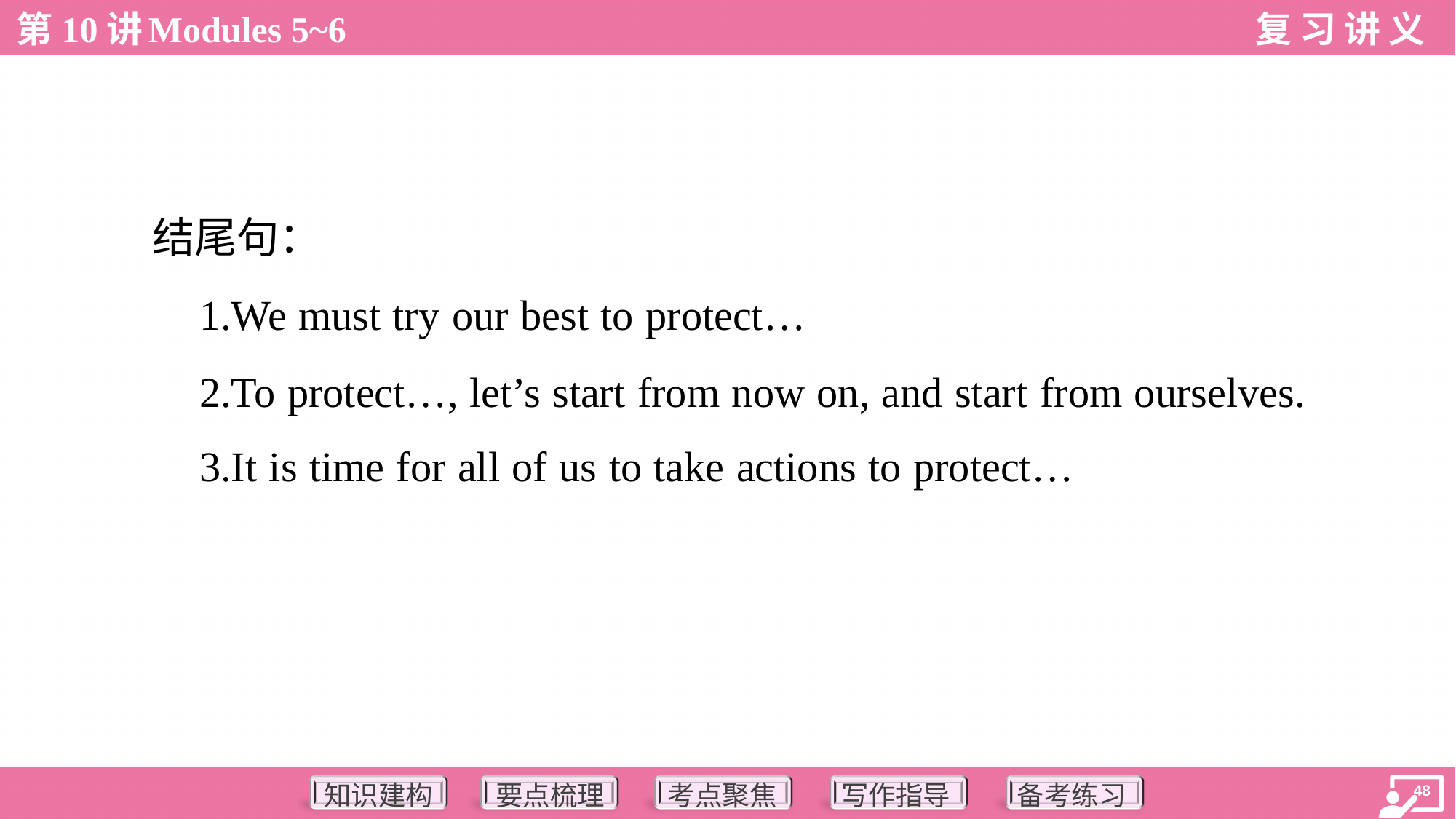

结尾句：
    1.We must try our best to protect…
    2.To protect…, let’s start from now on, and start from ourselves.
    3.It is time for all of us to take actions to protect…